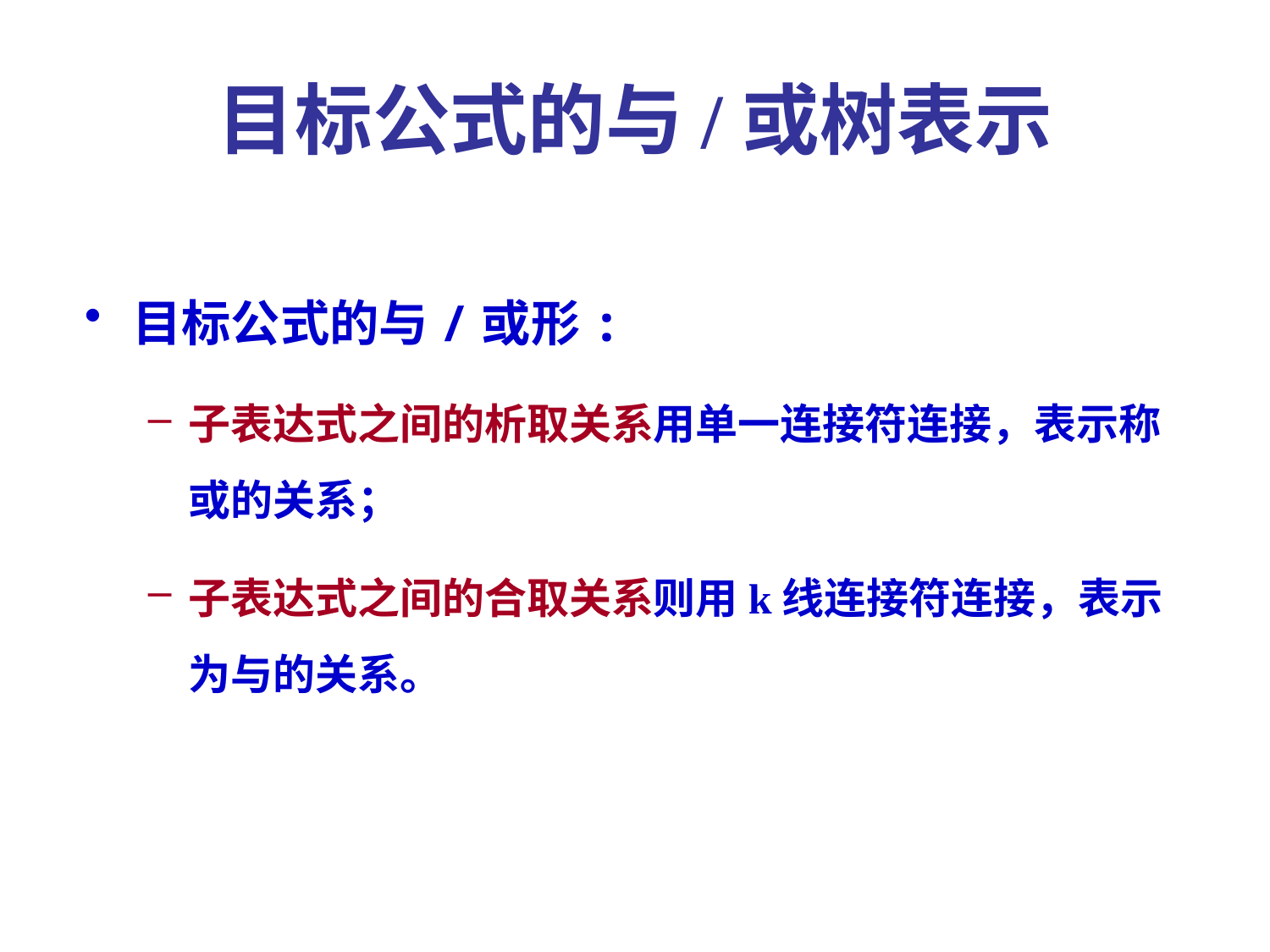

# 目标公式的与/或树表示
目标公式的与/或形:
子表达式之间的析取关系用单一连接符连接，表示称或的关系；
子表达式之间的合取关系则用k线连接符连接，表示为与的关系。